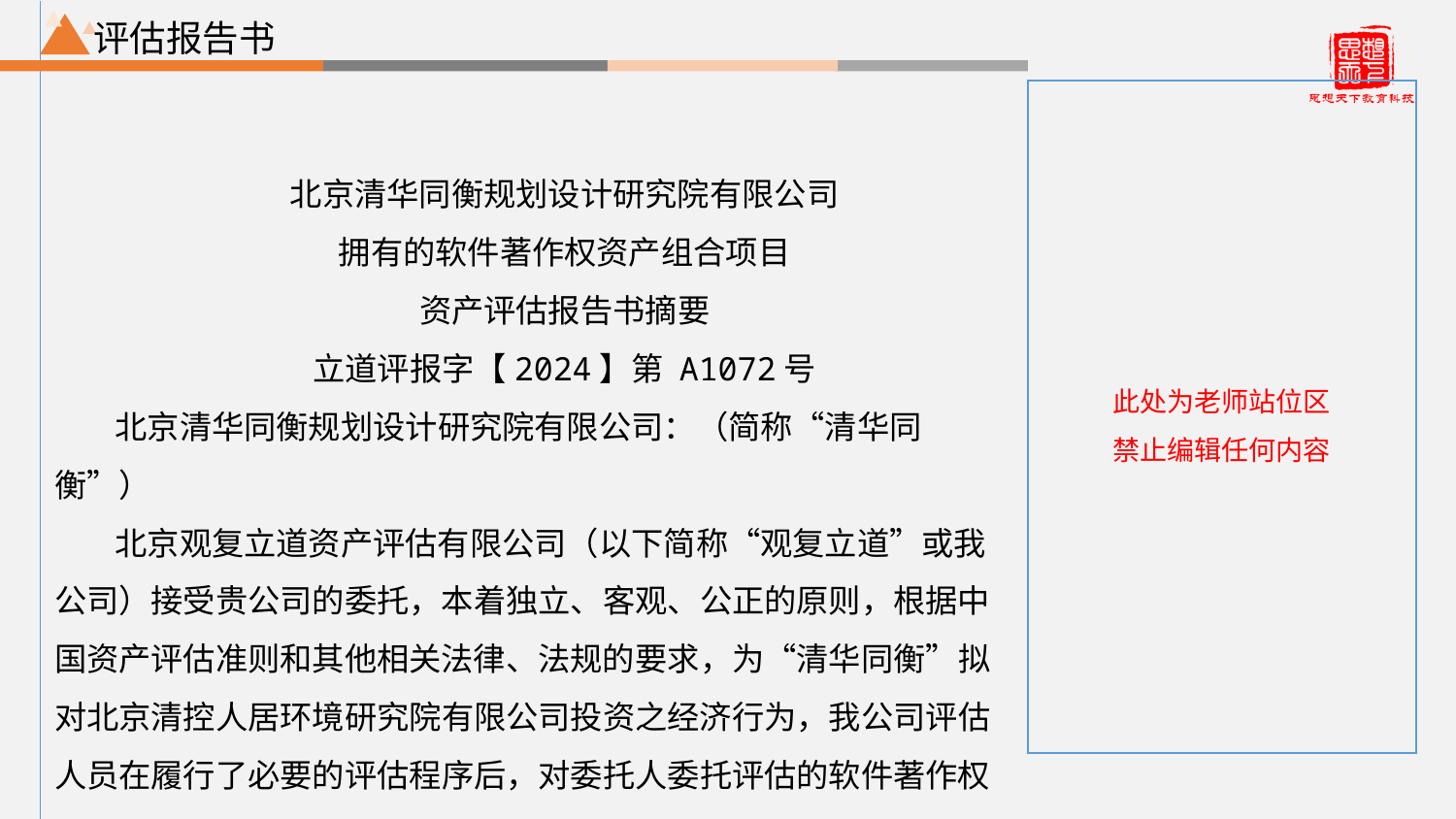

评估报告书
北京清华同衡规划设计研究院有限公司
拥有的软件著作权资产组合项目
资产评估报告书摘要
立道评报字【2024】第 A1072号
北京清华同衡规划设计研究院有限公司：（简称“清华同衡”）
北京观复立道资产评估有限公司（以下简称“观复立道”或我公司）接受贵公司的委托，本着独立、客观、公正的原则，根据中国资产评估准则和其他相关法律、法规的要求，为“清华同衡”拟对北京清控人居环境研究院有限公司投资之经济行为，我公司评估人员在履行了必要的评估程序后，对委托人委托评估的软件著作权
108